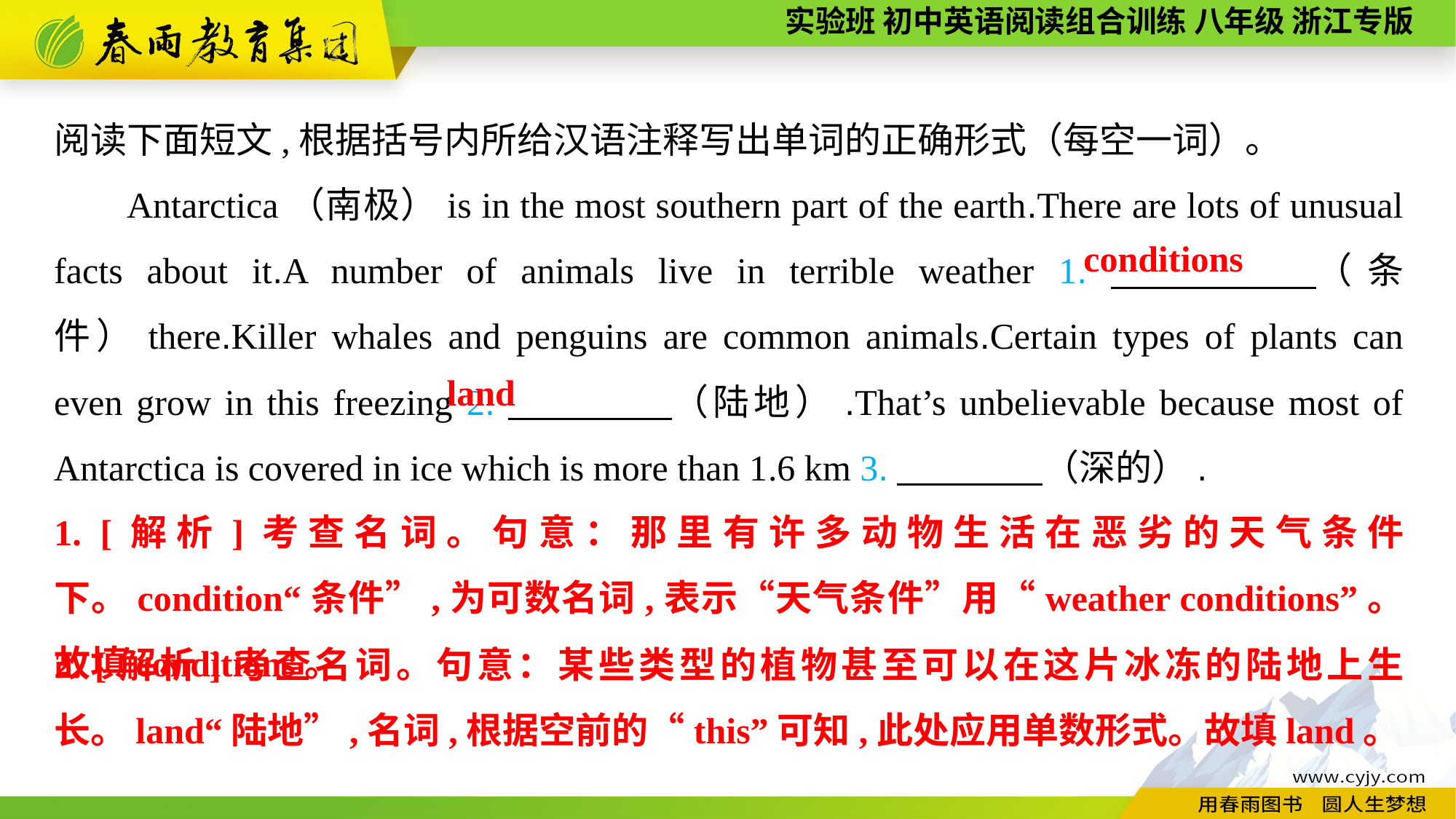

阅读下面短文,根据括号内所给汉语注释写出单词的正确形式（每空一词）。
Antarctica（南极）is in the most southern part of the earth.There are lots of unusual facts about it.A number of animals live in terrible weather 1.　　　　（条件）there.Killer whales and penguins are common animals.Certain types of plants can even grow in this freezing 2.　　　　（陆地）.That’s unbelievable because most of Antarctica is covered in ice which is more than 1.6 km 3.　　　　（深的）.
conditions
land
1. [解析]考查名词。句意：那里有许多动物生活在恶劣的天气条件下。condition“条件”,为可数名词,表示“天气条件”用“weather conditions”。故填conditions。
2. [解析]考查名词。句意：某些类型的植物甚至可以在这片冰冻的陆地上生长。land“陆地”,名词,根据空前的“this”可知,此处应用单数形式。故填land。